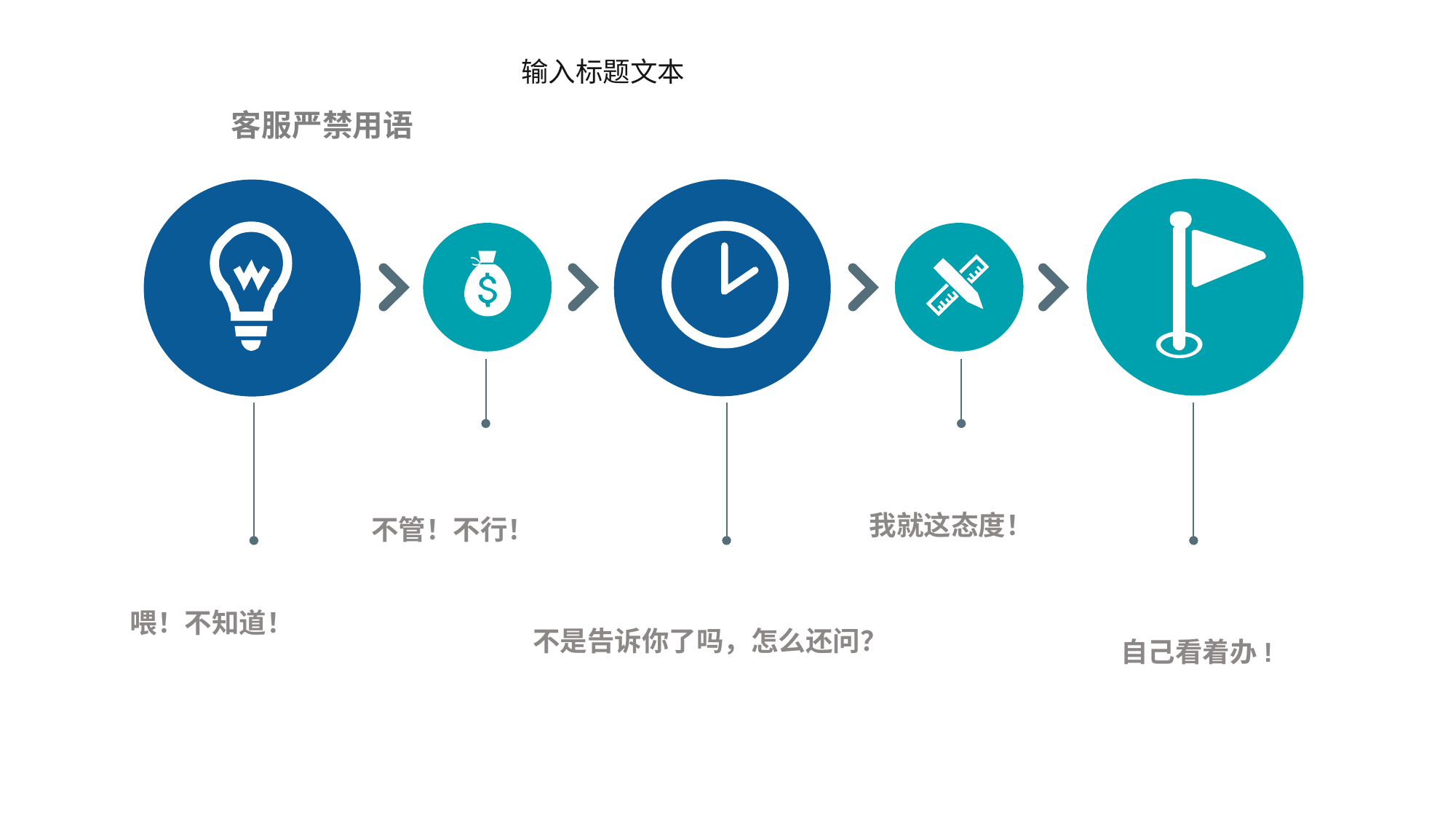

输入标题文本
客服严禁用语

我就这态度！
不管！不行！
喂！不知道！
不是告诉你了吗，怎么还问？
自己看着办!